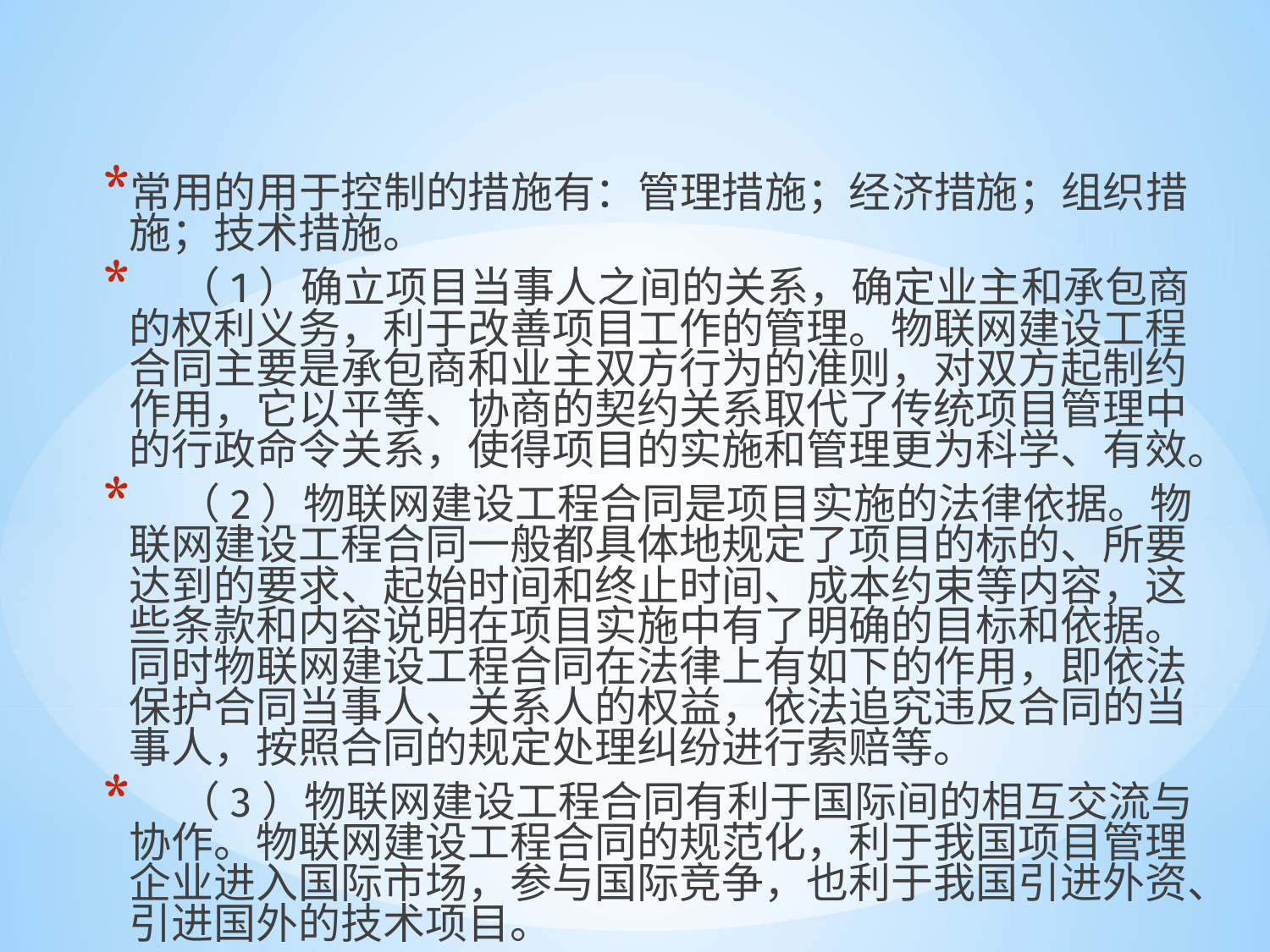

常用的用于控制的措施有：管理措施；经济措施；组织措施；技术措施。
    （1）确立项目当事人之间的关系，确定业主和承包商的权利义务，利于改善项目工作的管理。物联网建设工程合同主要是承包商和业主双方行为的准则，对双方起制约作用，它以平等、协商的契约关系取代了传统项目管理中的行政命令关系，使得项目的实施和管理更为科学、有效。
    （2）物联网建设工程合同是项目实施的法律依据。物联网建设工程合同一般都具体地规定了项目的标的、所要达到的要求、起始时间和终止时间、成本约束等内容，这些条款和内容说明在项目实施中有了明确的目标和依据。同时物联网建设工程合同在法律上有如下的作用，即依法保护合同当事人、关系人的权益，依法追究违反合同的当事人，按照合同的规定处理纠纷进行索赔等。
    （3）物联网建设工程合同有利于国际间的相互交流与协作。物联网建设工程合同的规范化，利于我国项目管理企业进入国际市场，参与国际竞争，也利于我国引进外资、引进国外的技术项目。

#